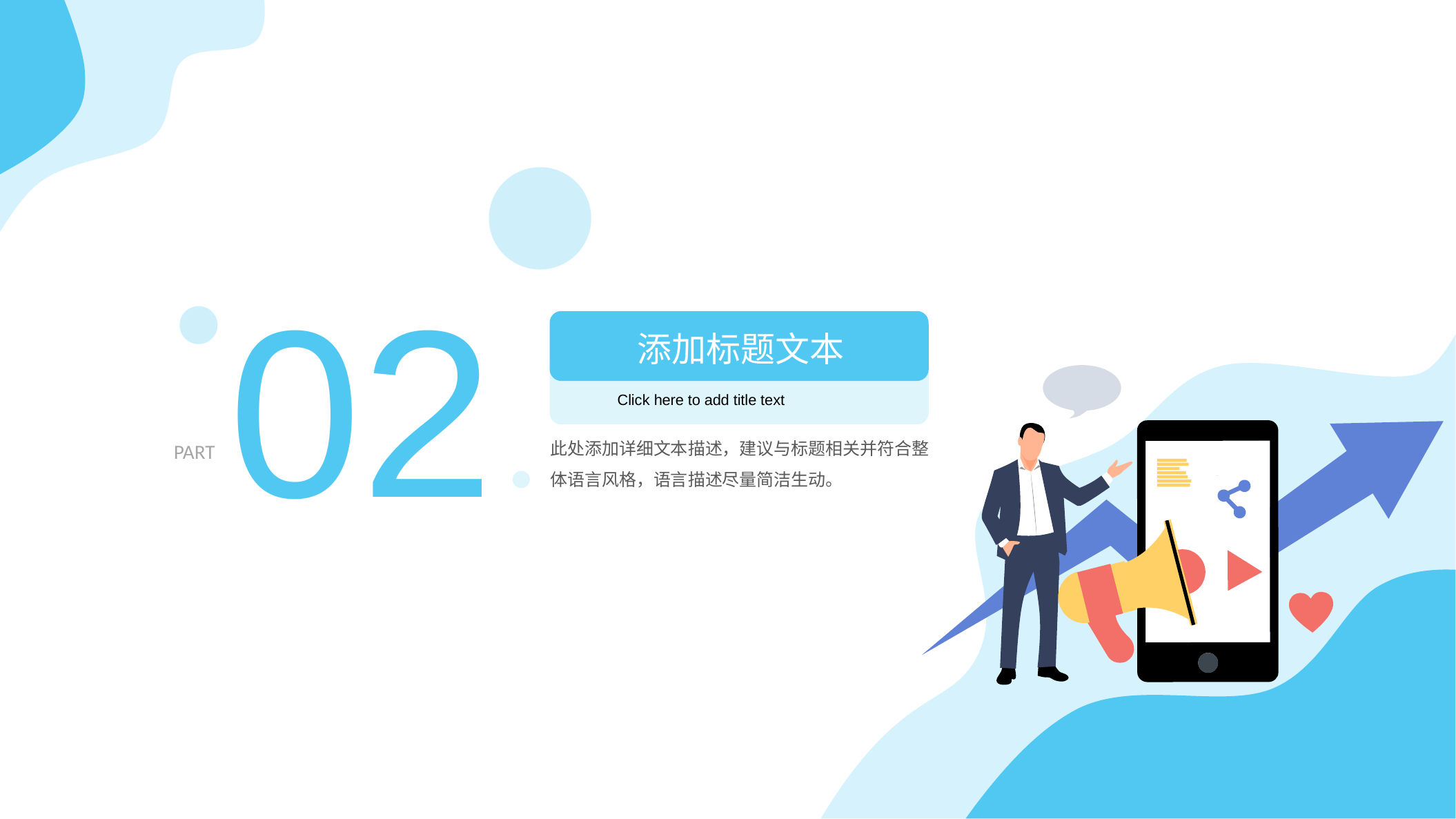

02

PART

添加标题文本

Click here to add title text

此处添加详细文本描述，建议与标题相关并符合整体语言风格，语言描述尽量简洁生动。